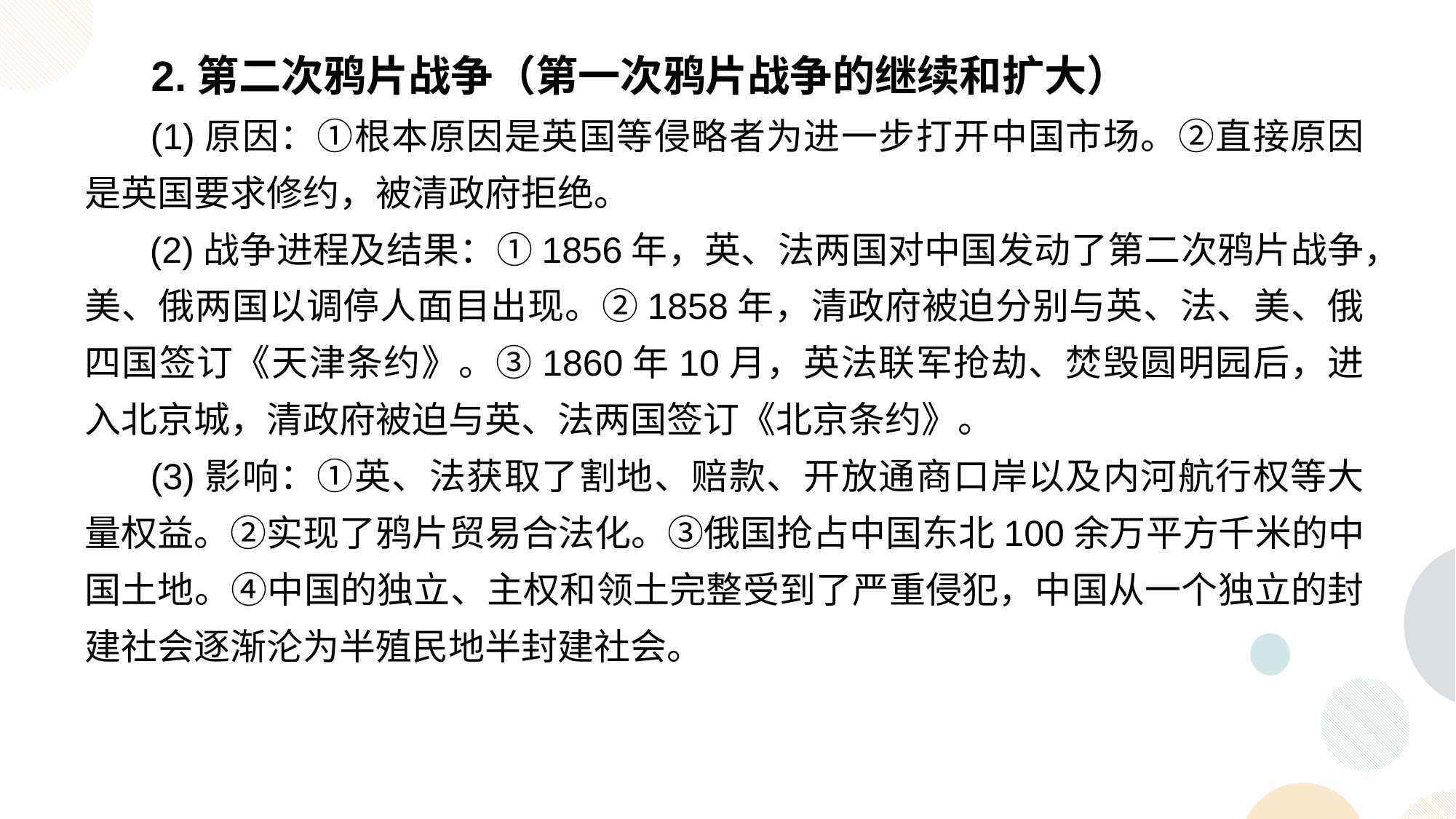

2.第二次鸦片战争（第一次鸦片战争的继续和扩大）
 (1)原因：①根本原因是英国等侵略者为进一步打开中国市场。②直接原因是英国要求修约，被清政府拒绝。
 (2)战争进程及结果：①1856年，英、法两国对中国发动了第二次鸦片战争，美、俄两国以调停人面目出现。②1858年，清政府被迫分别与英、法、美、俄四国签订《天津条约》。③1860年10月，英法联军抢劫、焚毁圆明园后，进入北京城，清政府被迫与英、法两国签订《北京条约》。
 (3)影响：①英、法获取了割地、赔款、开放通商口岸以及内河航行权等大量权益。②实现了鸦片贸易合法化。③俄国抢占中国东北100余万平方千米的中国土地。④中国的独立、主权和领土完整受到了严重侵犯，中国从一个独立的封建社会逐渐沦为半殖民地半封建社会。